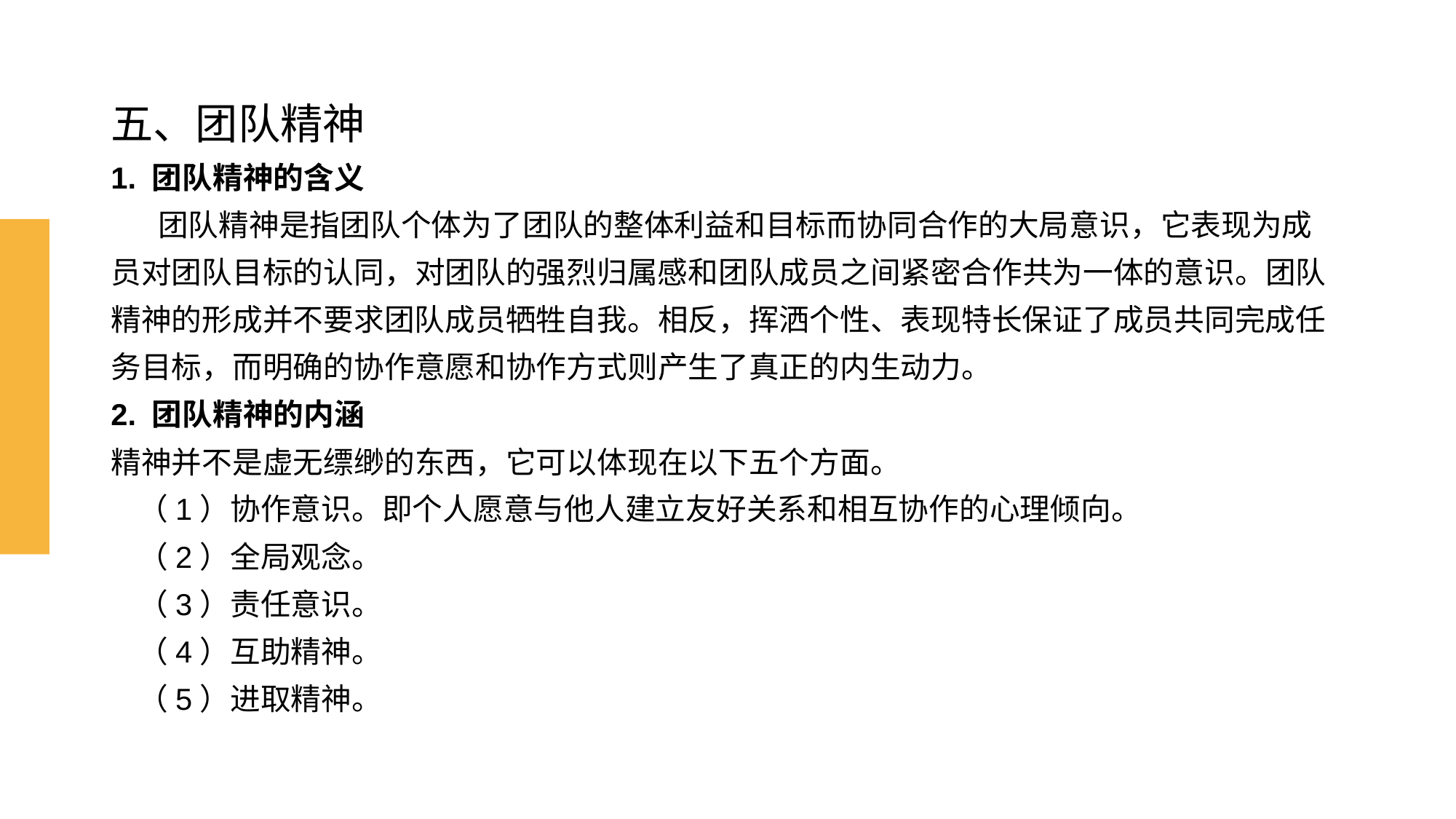

# 五、团队精神 1. 团队精神的含义 团队精神是指团队个体为了团队的整体利益和目标而协同合作的大局意识，它表现为成 员对团队目标的认同，对团队的强烈归属感和团队成员之间紧密合作共为一体的意识。团队精神的形成并不要求团队成员牺牲自我。相反，挥洒个性、表现特长保证了成员共同完成任务目标，而明确的协作意愿和协作方式则产生了真正的内生动力。 2. 团队精神的内涵 精神并不是虚无缥缈的东西，它可以体现在以下五个方面。 （1）协作意识。即个人愿意与他人建立友好关系和相互协作的心理倾向。 （2）全局观念。 （3）责任意识。 （4）互助精神。 （5）进取精神。